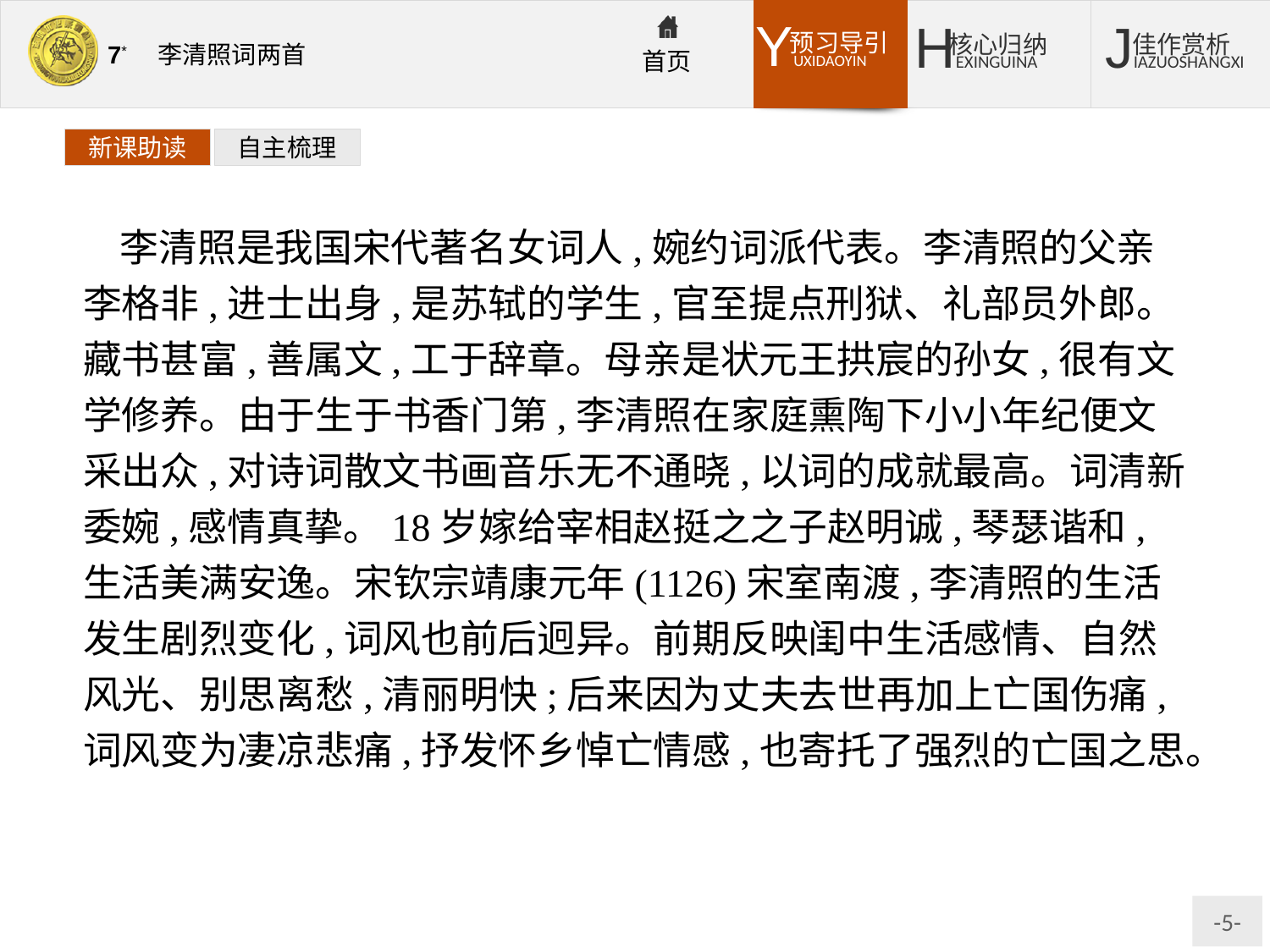

新课助读
自主梳理
李清照是我国宋代著名女词人,婉约词派代表。李清照的父亲李格非,进士出身,是苏轼的学生,官至提点刑狱、礼部员外郎。藏书甚富,善属文,工于辞章。母亲是状元王拱宸的孙女,很有文学修养。由于生于书香门第,李清照在家庭熏陶下小小年纪便文采出众,对诗词散文书画音乐无不通晓,以词的成就最高。词清新委婉,感情真挚。18岁嫁给宰相赵挺之之子赵明诚,琴瑟谐和,生活美满安逸。宋钦宗靖康元年(1126)宋室南渡,李清照的生活发生剧烈变化,词风也前后迥异。前期反映闺中生活感情、自然风光、别思离愁,清丽明快;后来因为丈夫去世再加上亡国伤痛,词风变为凄凉悲痛,抒发怀乡悼亡情感,也寄托了强烈的亡国之思。